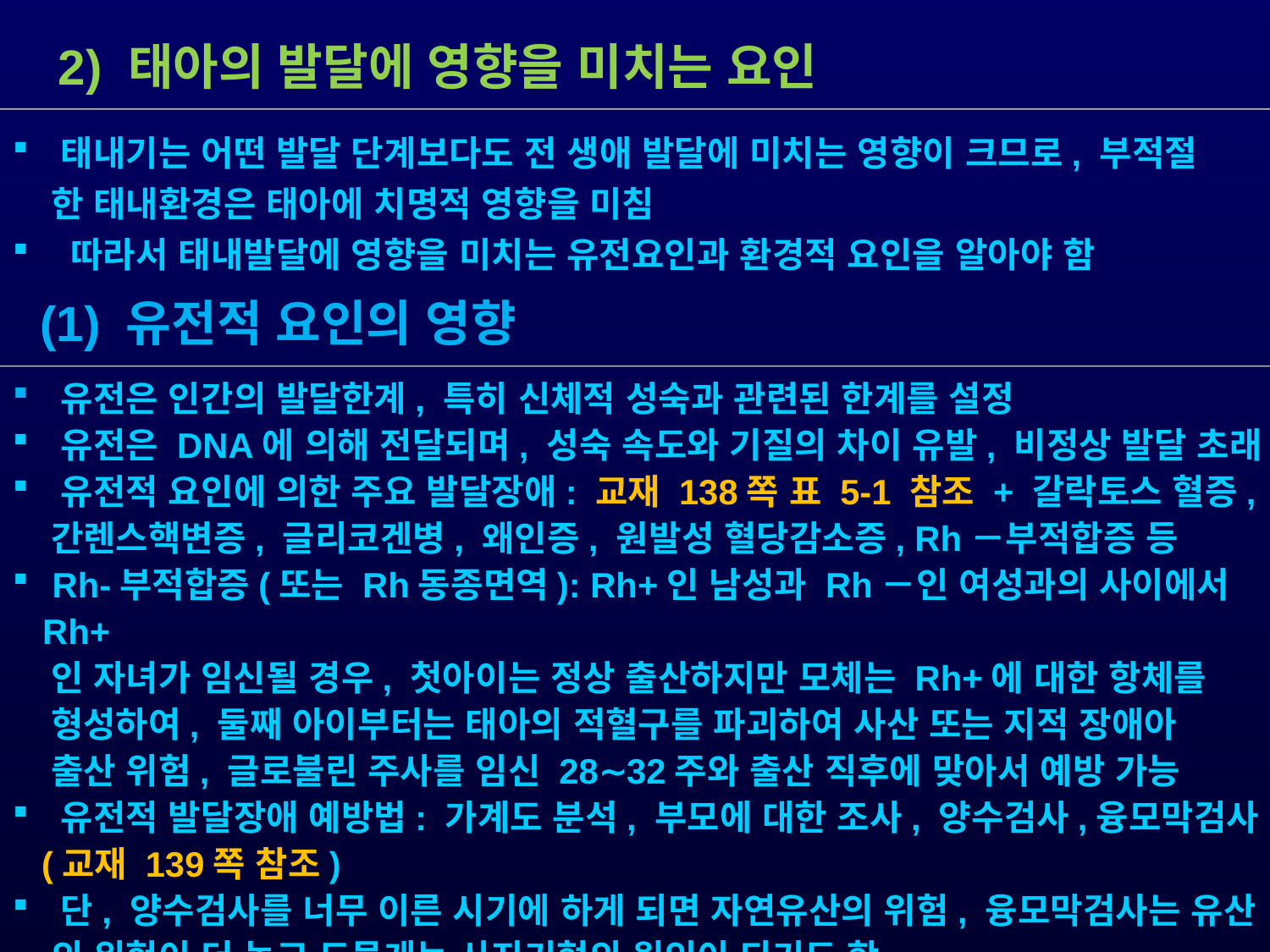

2) 태아의 발달에 영향을 미치는 요인

 유전은 인간의 발달한계, 특히 신체적 성숙과 관련된 한계를 설정
 유전은 DNA에 의해 전달되며, 성숙 속도와 기질의 차이 유발, 비정상 발달 초래
 유전적 요인에 의한 주요 발달장애: 교재 138쪽 표 5-1 참조 + 갈락토스 혈증,
   간렌스핵변증, 글리코겐병, 왜인증, 원발성 혈당감소증, Rh－부적합증 등
 Rh-부적합증(또는 Rh동종면역): Rh+인 남성과 Rh－인 여성과의 사이에서 Rh+
   인 자녀가 임신될 경우, 첫아이는 정상 출산하지만 모체는 Rh+에 대한 항체를
   형성하여, 둘째 아이부터는 태아의 적혈구를 파괴하여 사산 또는 지적 장애아
   출산 위험, 글로불린 주사를 임신 28∼32주와 출산 직후에 맞아서 예방 가능
 유전적 발달장애 예방법: 가계도 분석, 부모에 대한 조사, 양수검사,융모막검사
   (교재 139쪽 참조)
 단, 양수검사를 너무 이른 시기에 하게 되면 자연유산의 위험, 융모막검사는 유산
   의 위험이 더 높고 드물게는 사지기형의 원인이 되기도 함
  (1) 유전적 요인의 영향

 태내기는 어떤 발달 단계보다도 전 생애 발달에 미치는 영향이 크므로, 부적절
   한 태내환경은 태아에 치명적 영향을 미침
  따라서 태내발달에 영향을 미치는 유전요인과 환경적 요인을 알아야 함